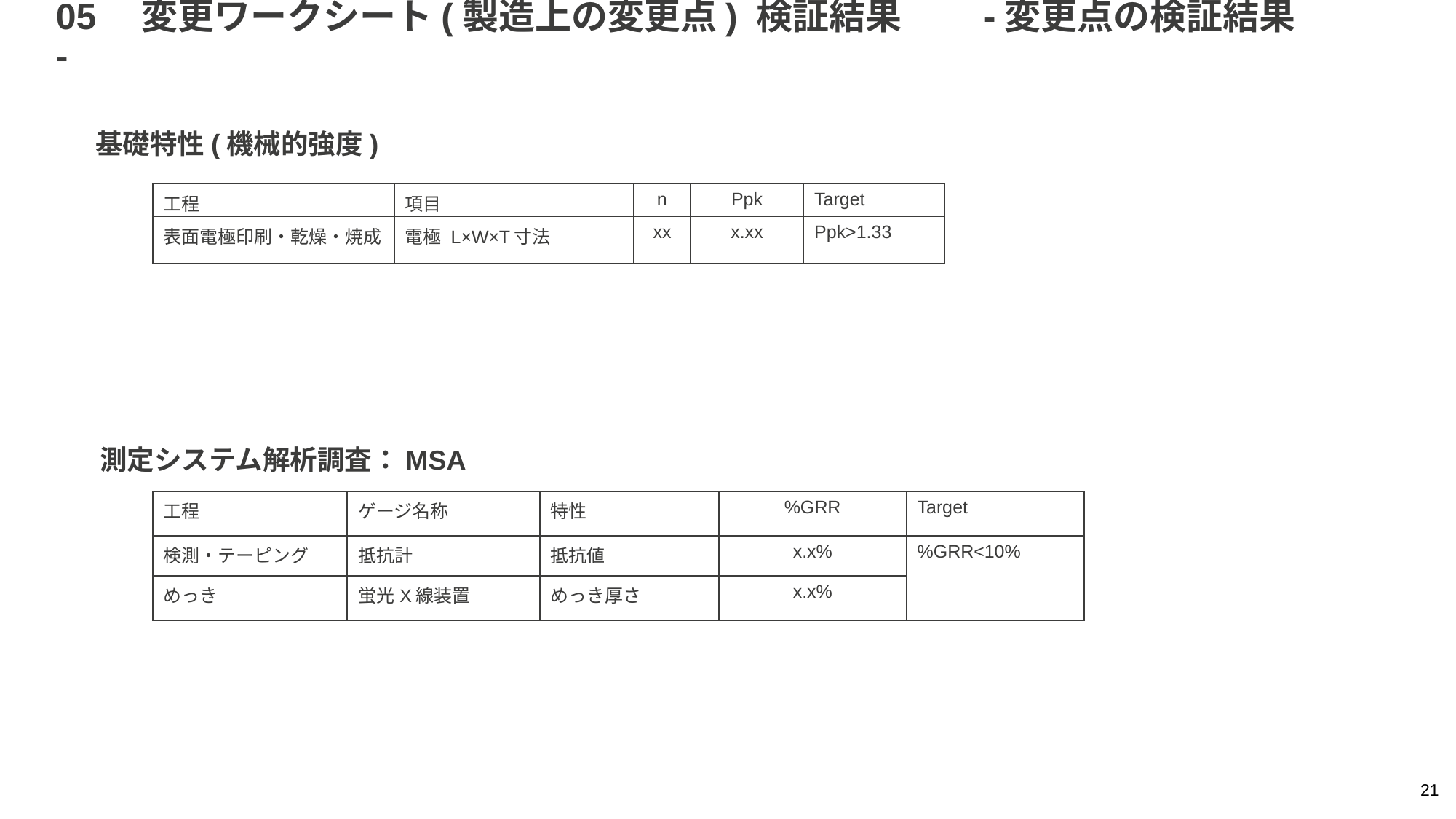

# 05　変更ワークシート(製造上の変更点) 検証結果　　-変更点の検証結果-
基礎特性(機械的強度)
| 工程 | 項目 | n | Ppk | Target |
| --- | --- | --- | --- | --- |
| 表面電極印刷・乾燥・焼成 | 電極 L×W×T寸法 | xx | x.xx | Ppk>1.33 |
測定システム解析調査：MSA
| 工程 | ゲージ名称 | 特性 | %GRR | Target |
| --- | --- | --- | --- | --- |
| 検測・テーピング | 抵抗計 | 抵抗値 | x.x% | %GRR<10% |
| めっき | 蛍光X線装置 | めっき厚さ | x.x% | %GRR<10% |